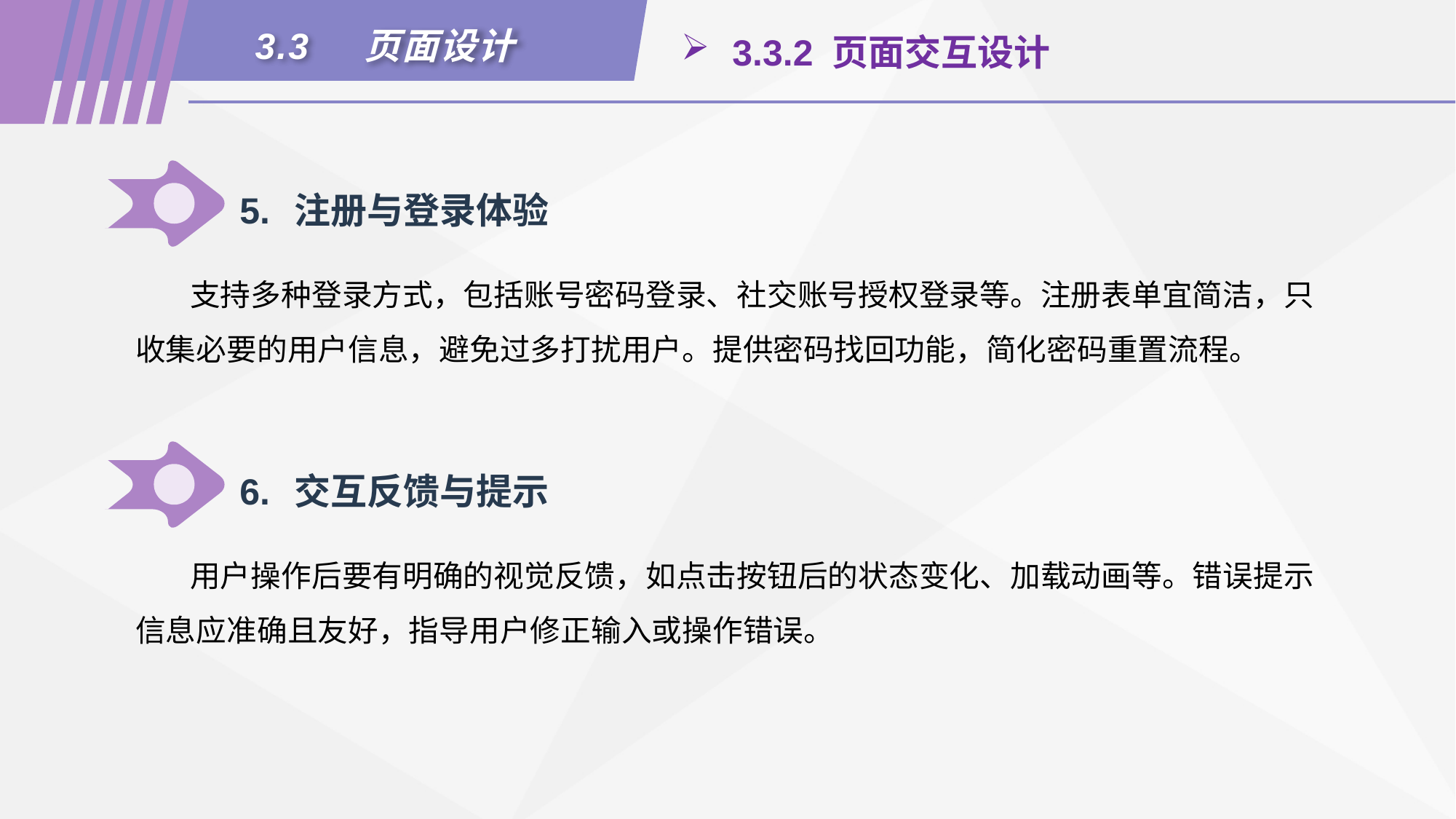

3.3	页面设计
 3.3.2 页面交互设计

5.	注册与登录体验
支持多种登录方式，包括账号密码登录、社交账号授权登录等。注册表单宜简洁，只收集必要的用户信息，避免过多打扰用户。提供密码找回功能，简化密码重置流程。

6.	交互反馈与提示
用户操作后要有明确的视觉反馈，如点击按钮后的状态变化、加载动画等。错误提示信息应准确且友好，指导用户修正输入或操作错误。